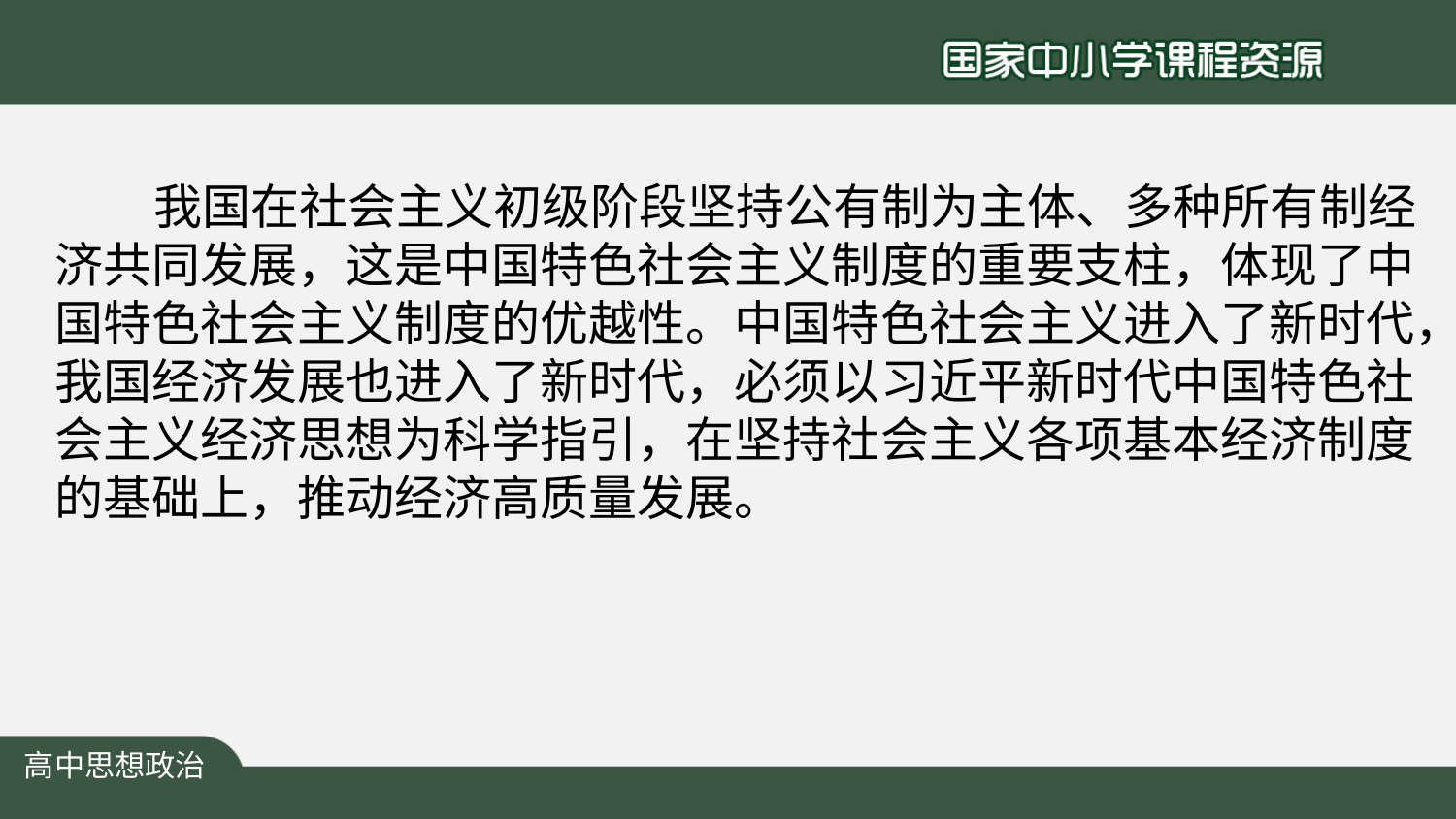

我国在社会主义初级阶段坚持公有制为主体、多种所有制经济共同发展，这是中国特色社会主义制度的重要支柱，体现了中国特色社会主义制度的优越性。中国特色社会主义进入了新时代，我国经济发展也进入了新时代，必须以习近平新时代中国特色社会主义经济思想为科学指引，在坚持社会主义各项基本经济制度的基础上，推动经济高质量发展。